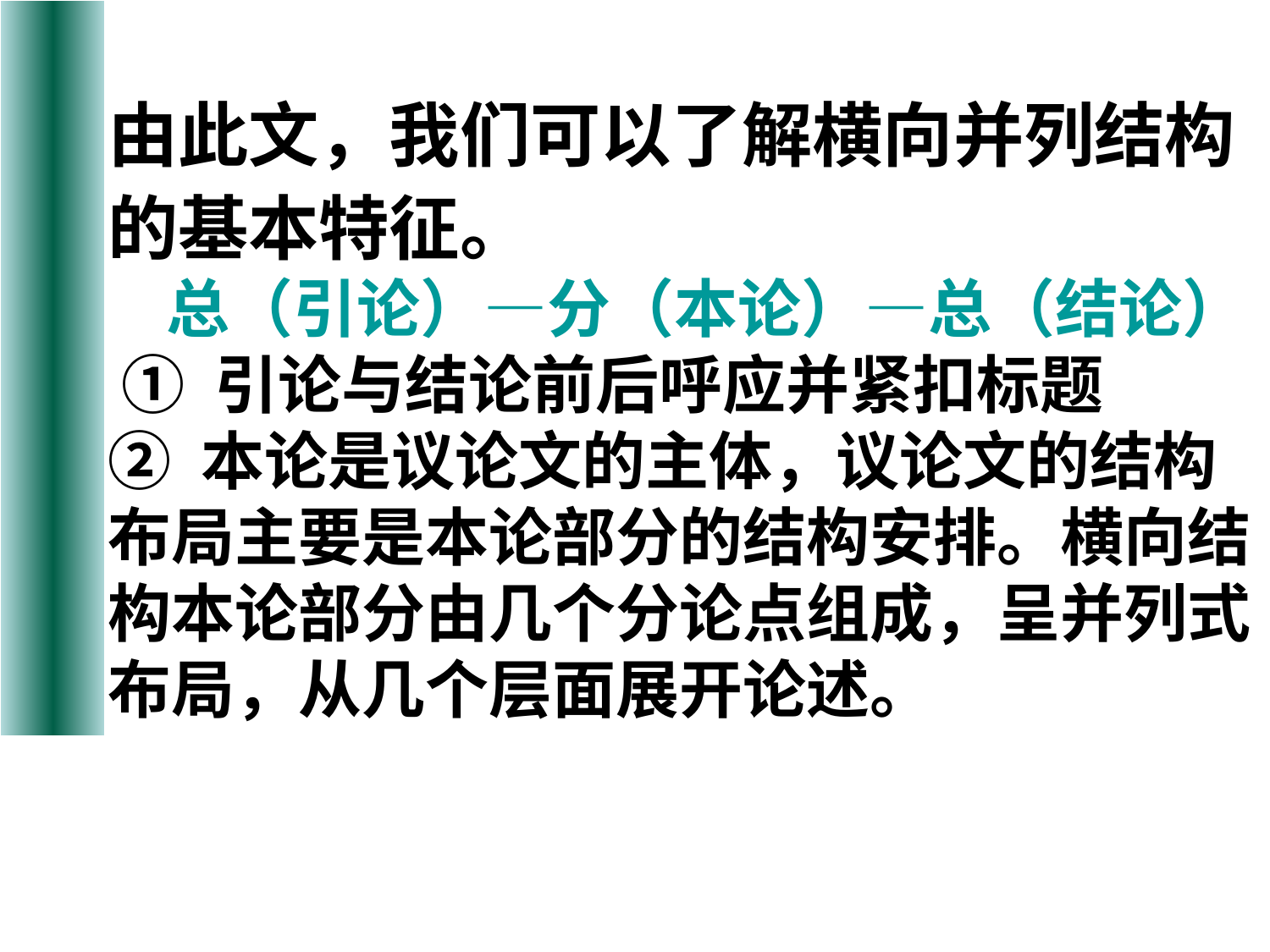

由此文，我们可以了解横向并列结构的基本特征。
   总（引论）—分（本论）—总（结论）
 ① 引论与结论前后呼应并紧扣标题
② 本论是议论文的主体，议论文的结构布局主要是本论部分的结构安排。横向结构本论部分由几个分论点组成，呈并列式布局，从几个层面展开论述。